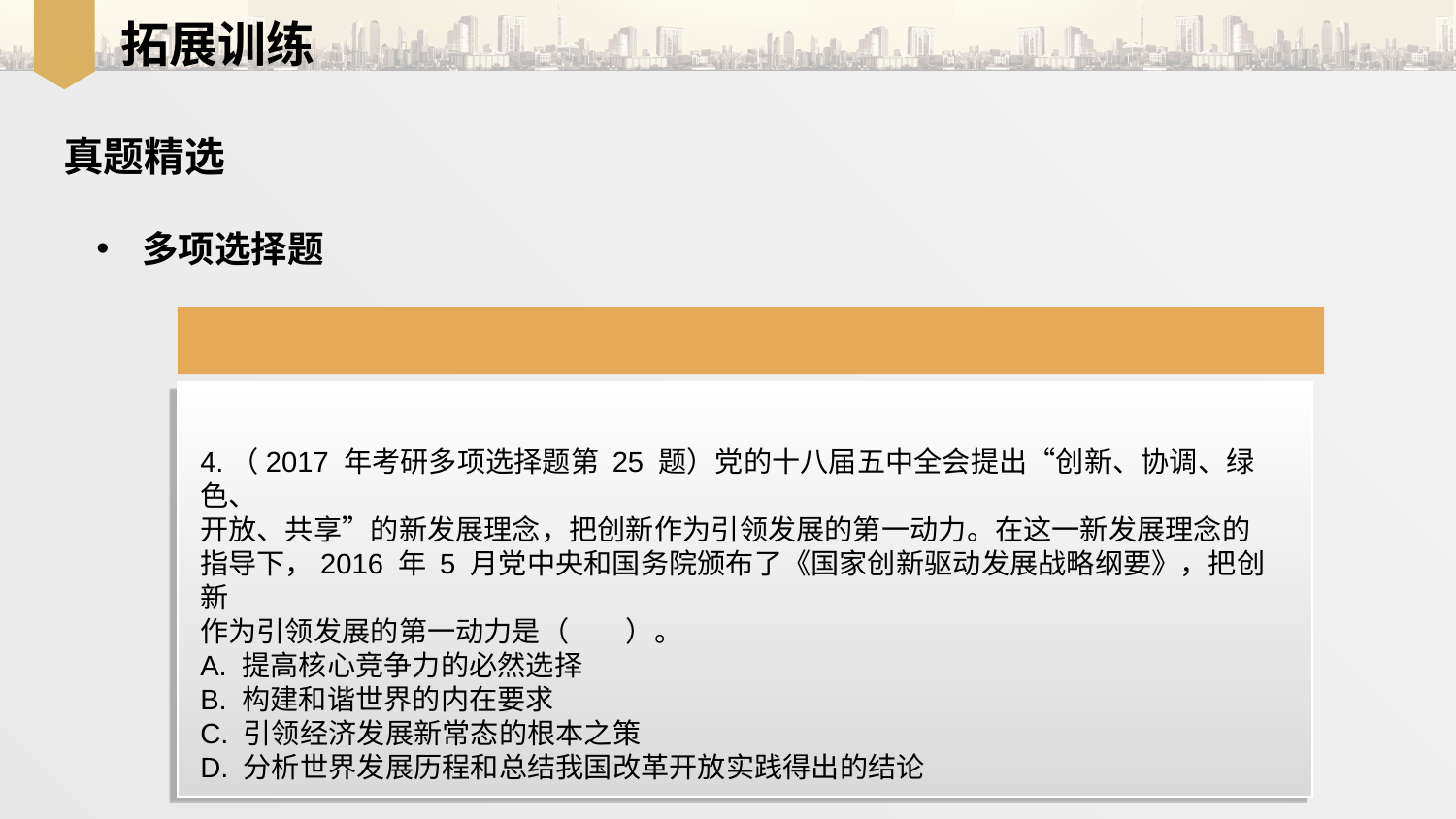

拓展训练
真题精选
多项选择题

4.（2017 年考研多项选择题第 25 题）党的十八届五中全会提出“创新、协调、绿色、
开放、共享”的新发展理念，把创新作为引领发展的第一动力。在这一新发展理念的
指导下，2016 年 5 月党中央和国务院颁布了《国家创新驱动发展战略纲要》，把创新
作为引领发展的第一动力是（　　）。
A. 提高核心竞争力的必然选择
B. 构建和谐世界的内在要求
C. 引领经济发展新常态的根本之策
D. 分析世界发展历程和总结我国改革开放实践得出的结论